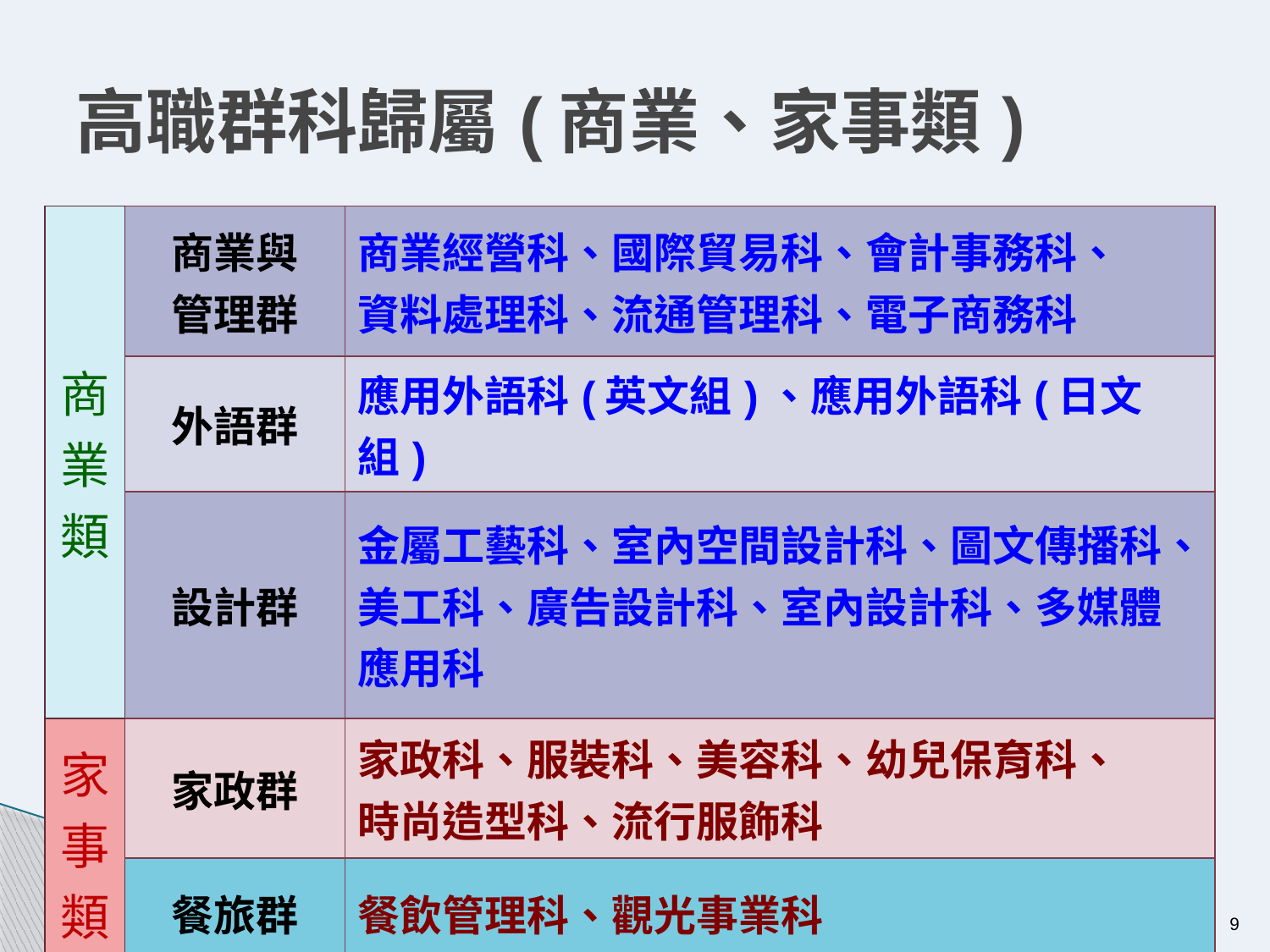

# 高職群科歸屬(商業、家事類)
| 商業類 | 商業與 管理群 | 商業經營科、國際貿易科、會計事務科、 資料處理科、流通管理科、電子商務科 |
| --- | --- | --- |
|  | 外語群 | 應用外語科(英文組)、應用外語科(日文組) |
|  | 設計群 | 金屬工藝科、室內空間設計科、圖文傳播科、 美工科、廣告設計科、室內設計科、多媒體應用科 |
| 家事類 | 家政群 | 家政科、服裝科、美容科、幼兒保育科、 時尚造型科、流行服飾科 |
|  | 餐旅群 | 餐飲管理科、觀光事業科 |
9